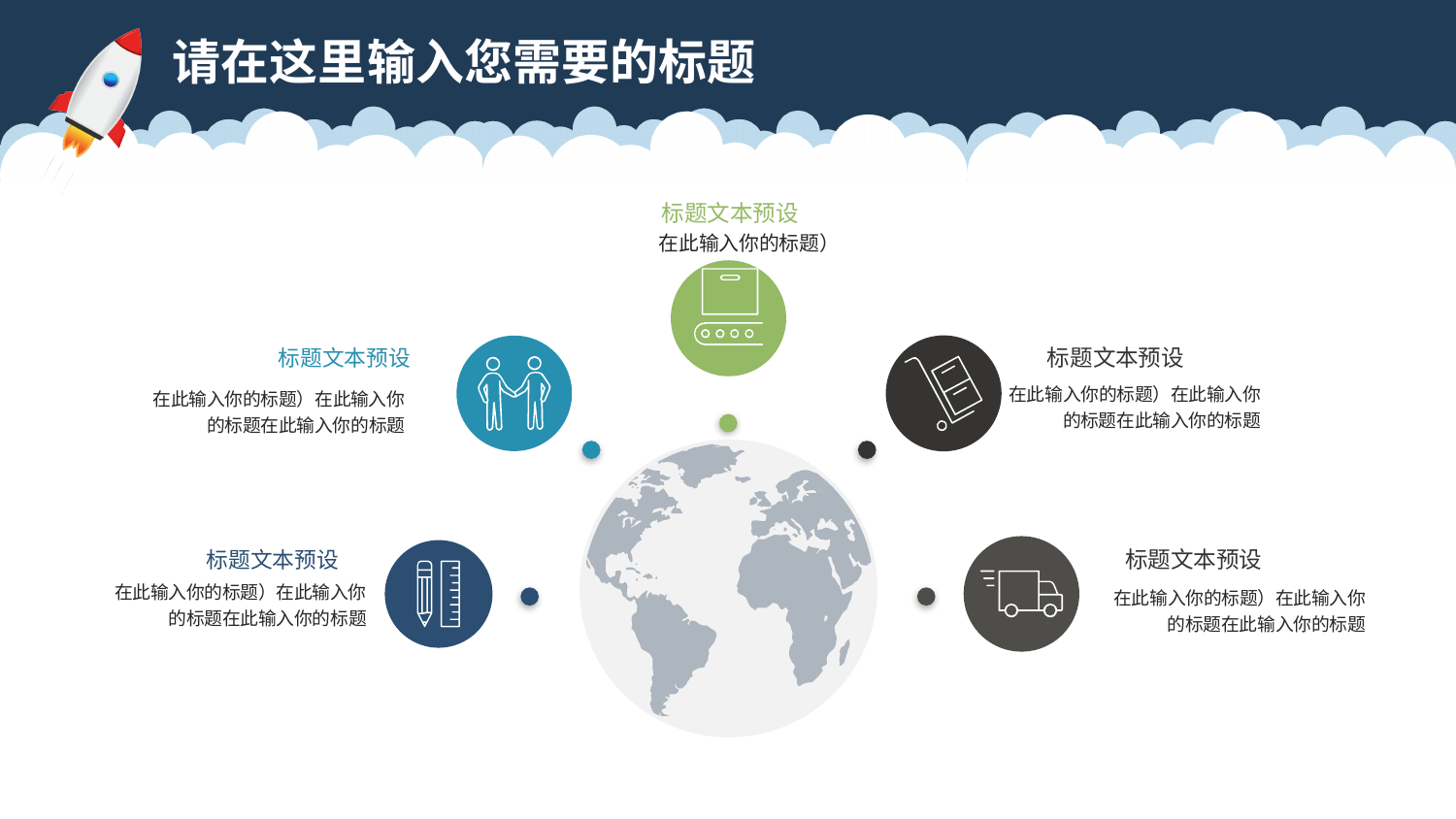

请在这里输入您需要的标题
标题文本预设
在此输入你的标题）
在此输入你的标题）在此输入你的标题在此输入你的标题
在此输入你的标题）在此输入你的标题在此输入你的标题
标题文本预设
在此输入你的标题）在此输入你的标题在此输入你的标题
在此输入你的标题）在此输入你的标题在此输入你的标题

标题文本预设
标题文本预设

标题文本预设